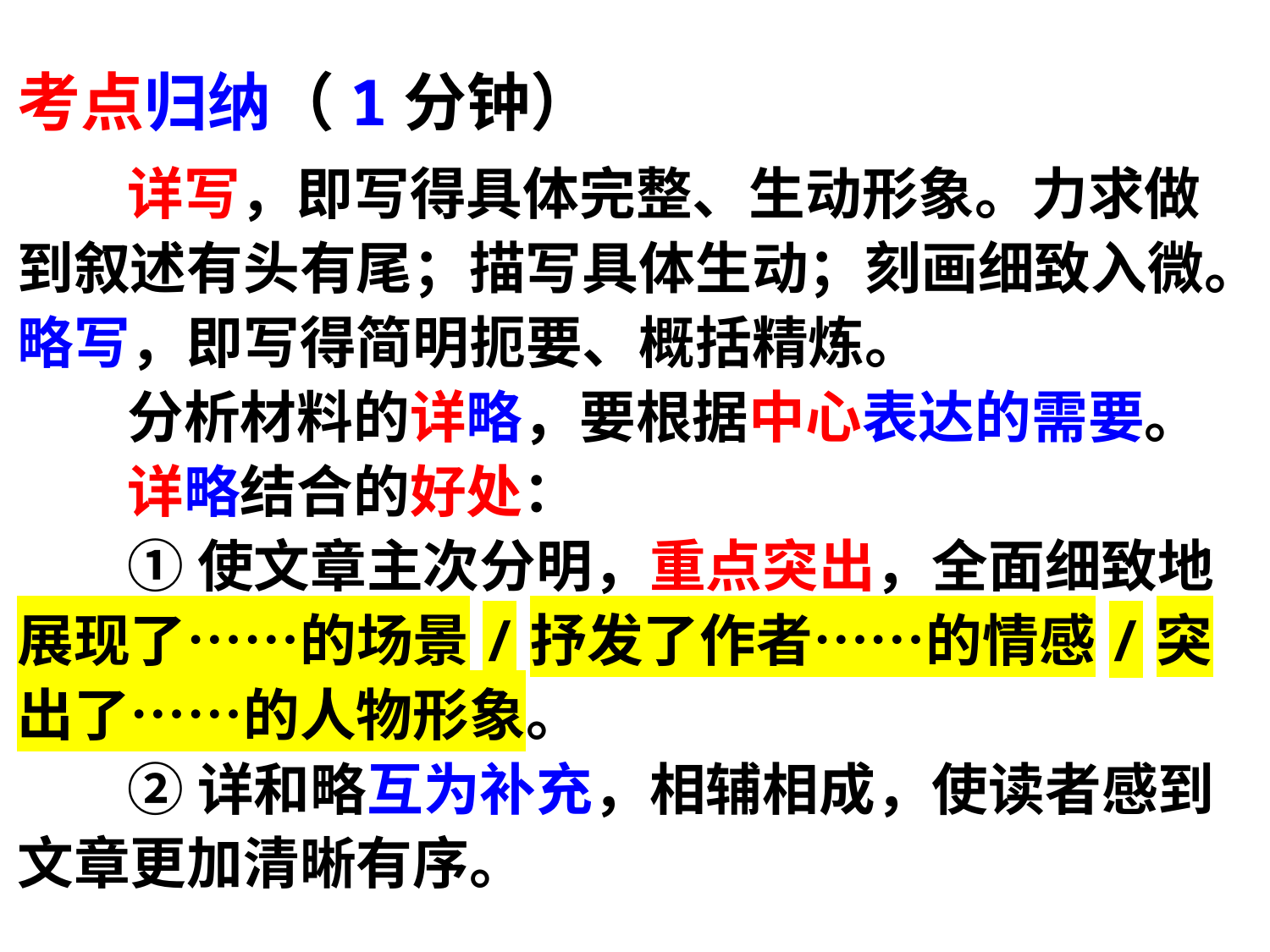

考点归纳（1分钟）
详写，即写得具体完整、生动形象。力求做到叙述有头有尾；描写具体生动；刻画细致入微。略写，即写得简明扼要、概括精炼。
分析材料的详略，要根据中心表达的需要。
详略结合的好处：
①使文章主次分明，重点突出，全面细致地展现了……的场景/抒发了作者……的情感/突出了……的人物形象。
②详和略互为补充，相辅相成，使读者感到文章更加清晰有序。